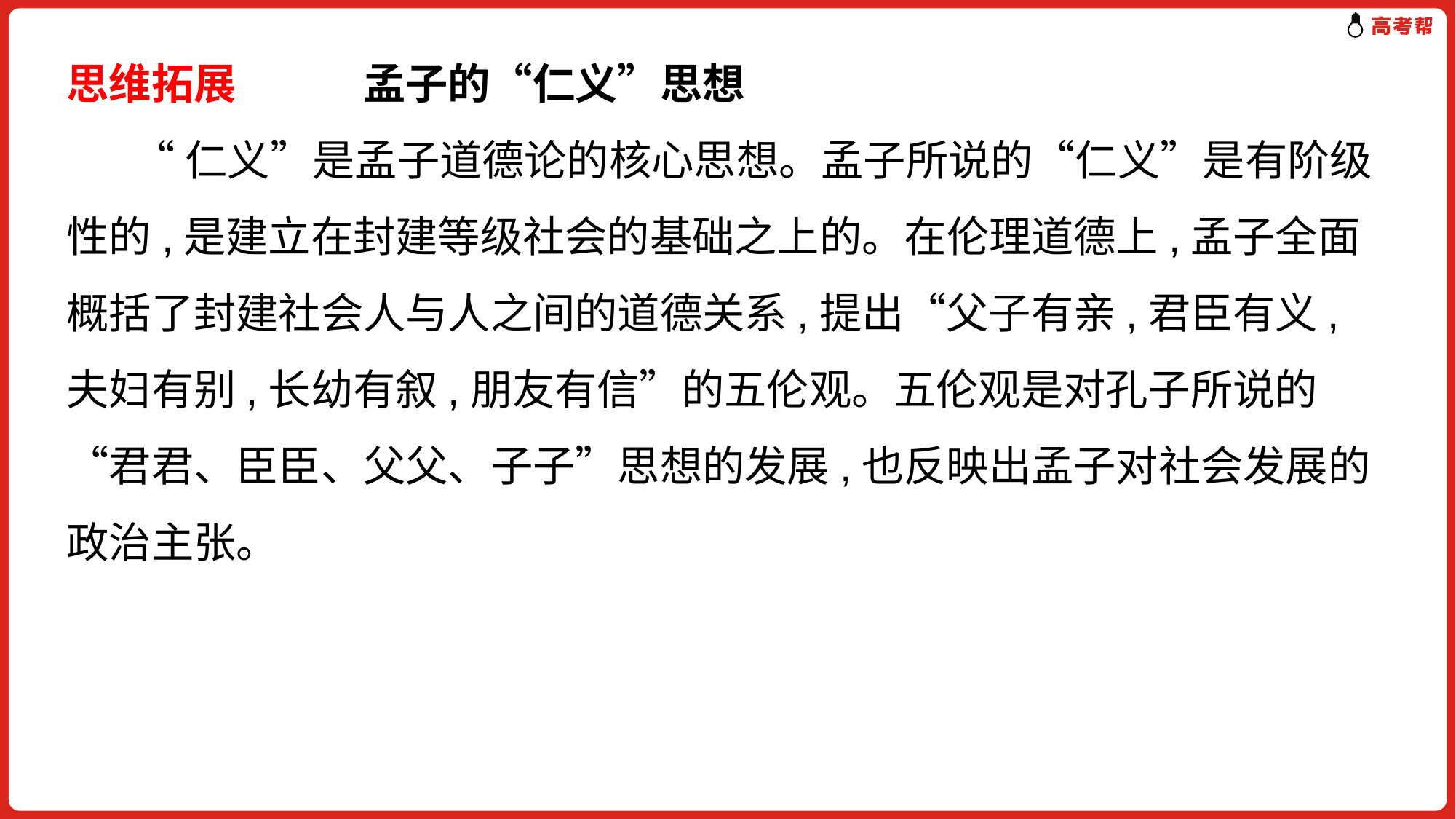

思维拓展　　　孟子的“仁义”思想
       “仁义”是孟子道德论的核心思想。孟子所说的“仁义”是有阶级性的,是建立在封建等级社会的基础之上的。在伦理道德上,孟子全面概括了封建社会人与人之间的道德关系,提出“父子有亲,君臣有义,夫妇有别,长幼有叙,朋友有信”的五伦观。五伦观是对孔子所说的“君君、臣臣、父父、子子”思想的发展,也反映出孟子对社会发展的政治主张。